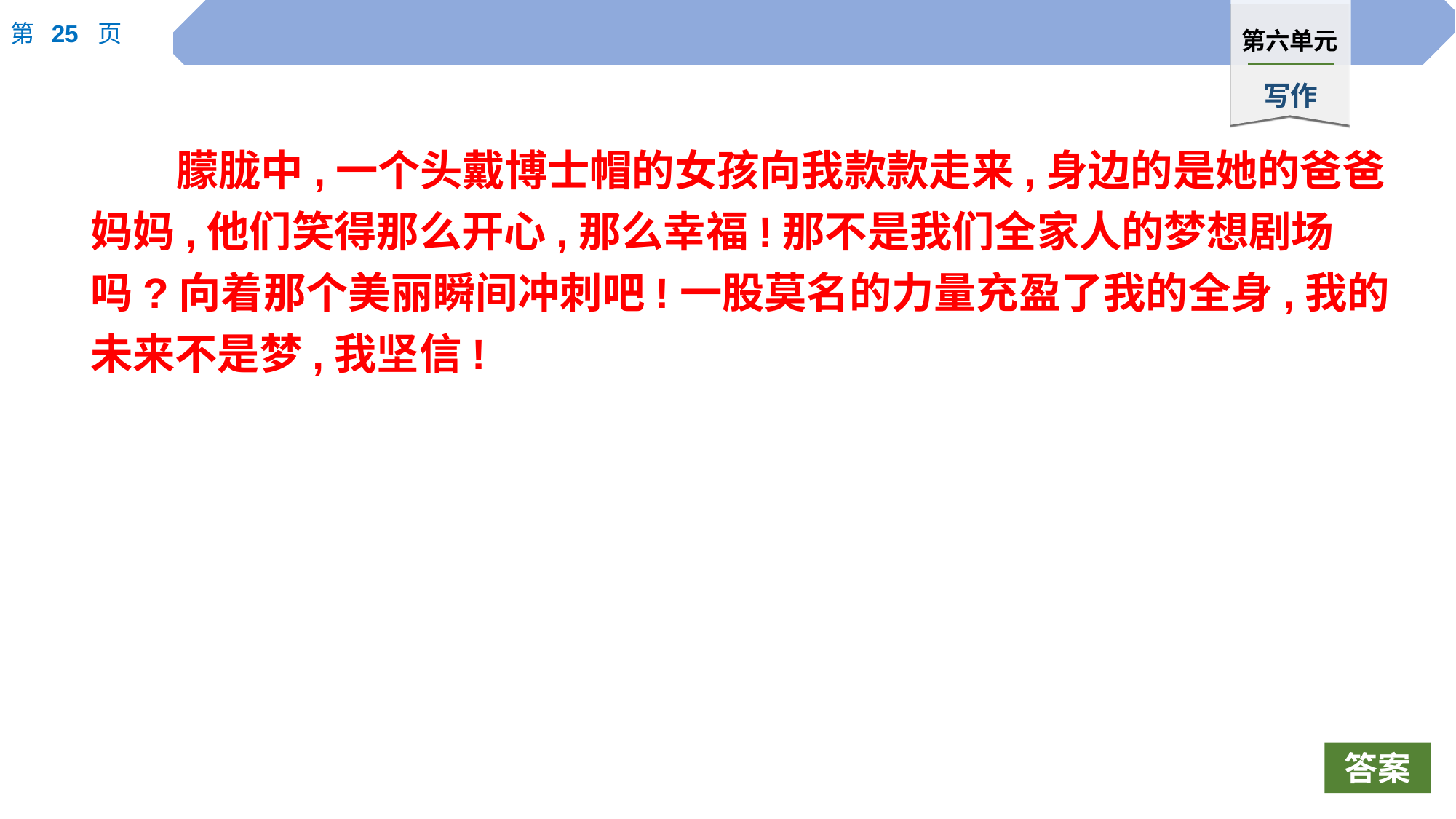

朦胧中,一个头戴博士帽的女孩向我款款走来,身边的是她的爸爸妈妈,他们笑得那么开心,那么幸福!那不是我们全家人的梦想剧场吗?向着那个美丽瞬间冲刺吧!一股莫名的力量充盈了我的全身,我的未来不是梦,我坚信!
答案